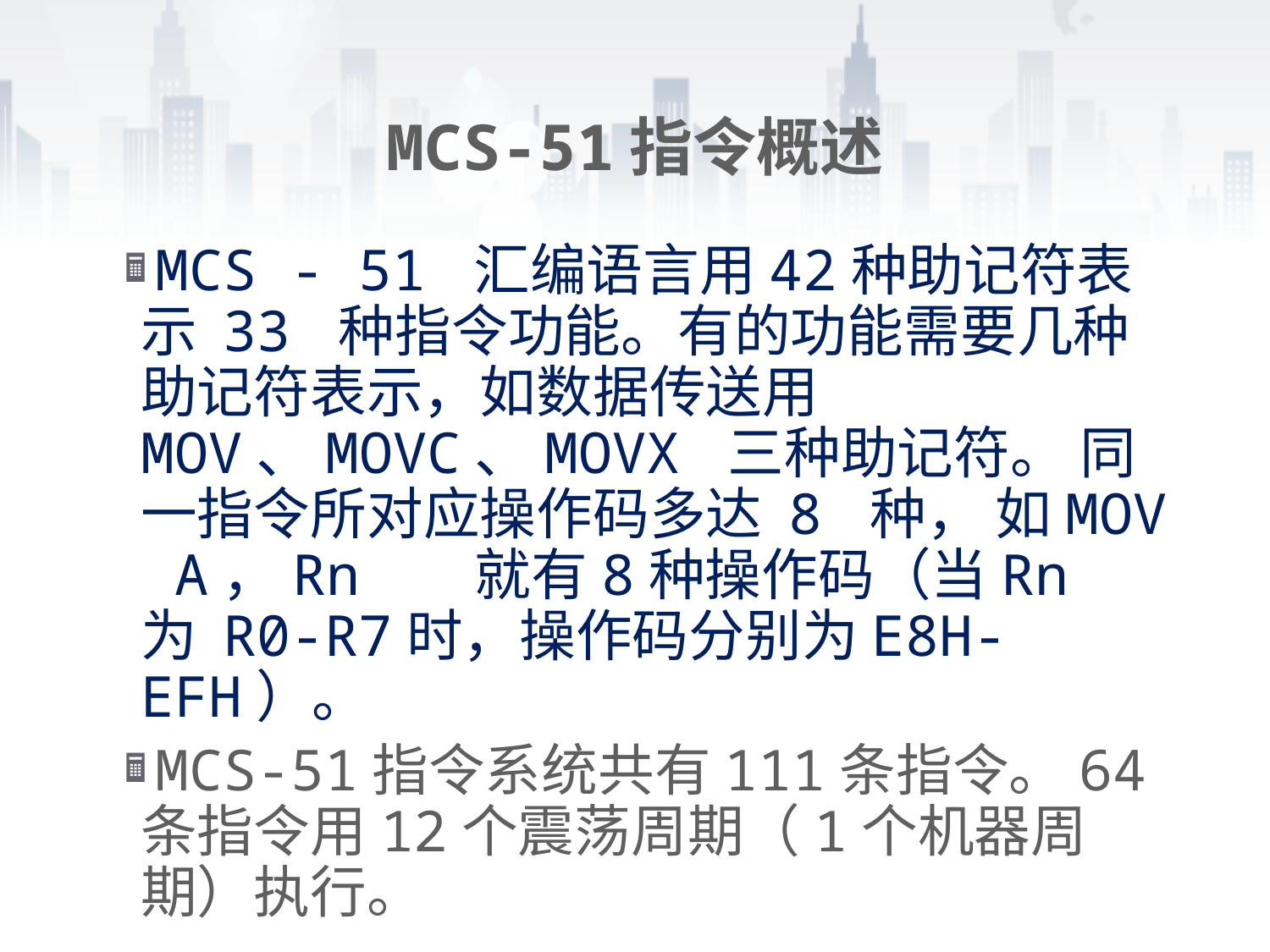

# MCS-51指令概述
MCS - 51 汇编语言用42种助记符表示 33 种指令功能。有的功能需要几种助记符表示，如数据传送用  MOV、MOVC、MOVX 三种助记符。 同一指令所对应操作码多达 8 种， 如MOV  A，Rn   就有8种操作码（当Rn 为 R0-R7时，操作码分别为E8H-EFH）。
MCS-51指令系统共有111条指令。64条指令用12个震荡周期（1个机器周期）执行。